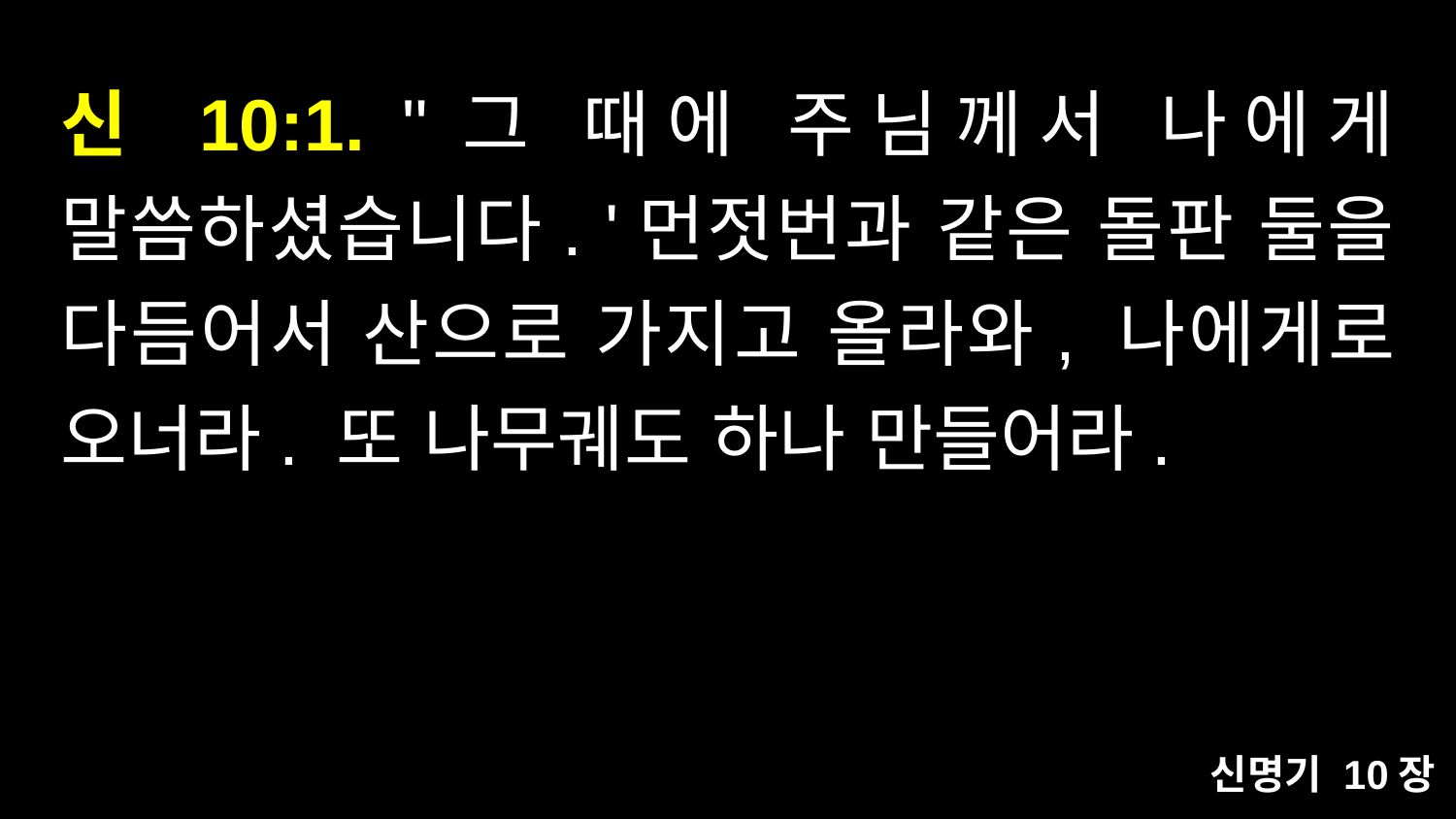

# 신 10:1. "그 때에 주님께서 나에게 말씀하셨습니다. '먼젓번과 같은 돌판 둘을 다듬어서 산으로 가지고 올라와, 나에게로 오너라. 또 나무궤도 하나 만들어라.
신명기 10장